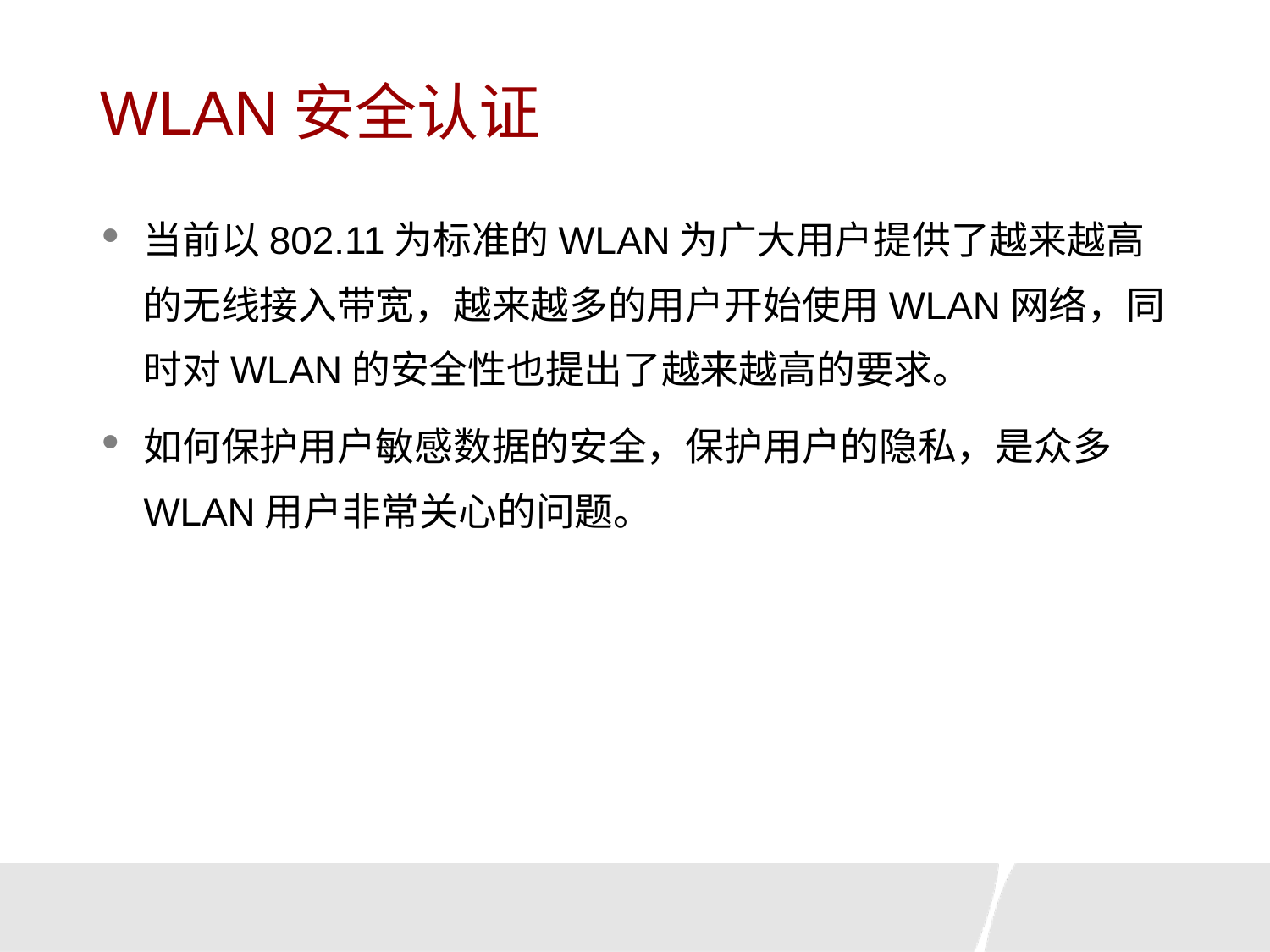

# WLAN安全认证
当前以802.11为标准的WLAN为广大用户提供了越来越高的无线接入带宽，越来越多的用户开始使用WLAN网络，同时对WLAN的安全性也提出了越来越高的要求。
如何保护用户敏感数据的安全，保护用户的隐私，是众多WLAN用户非常关心的问题。